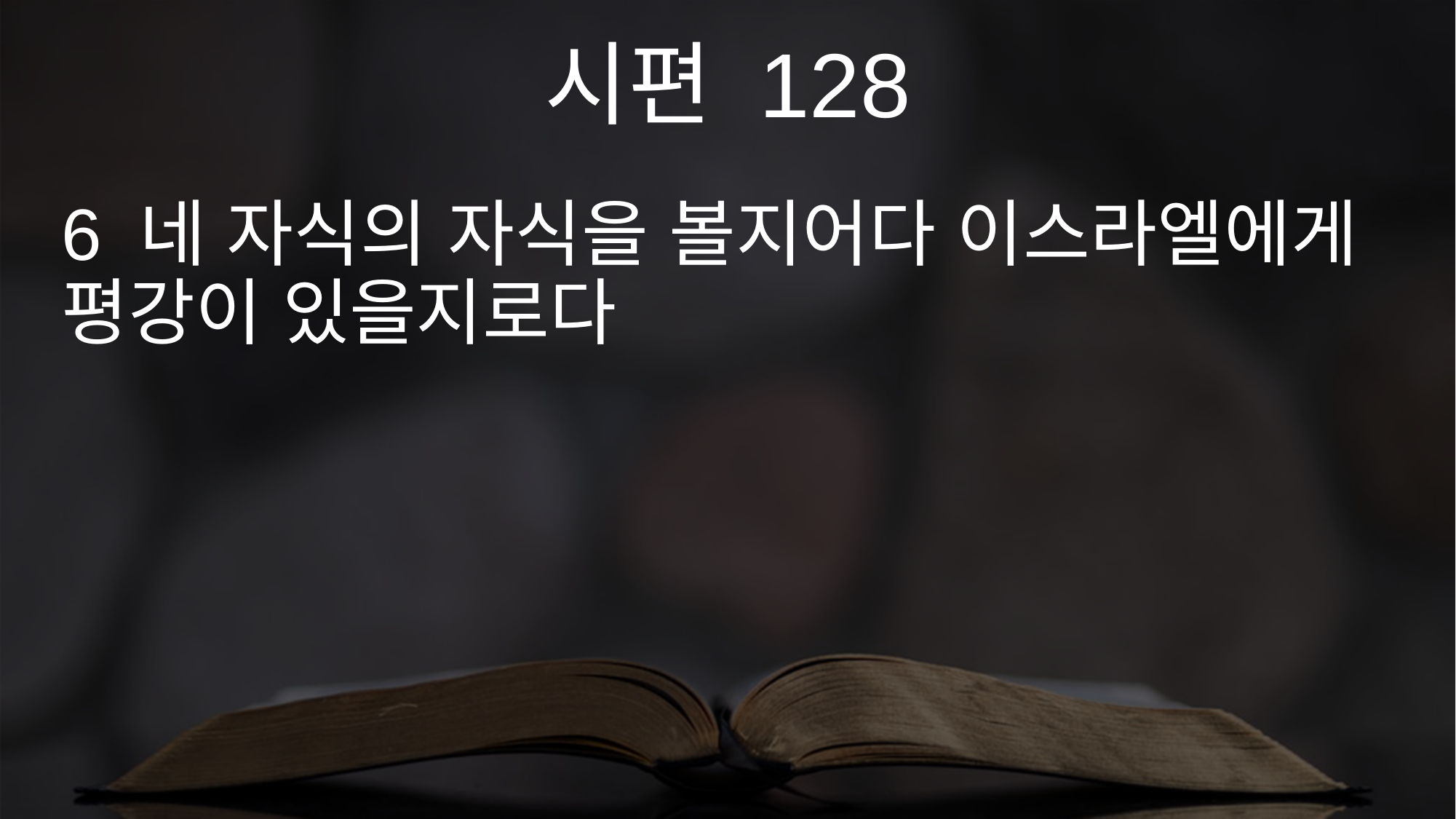

시편 128
6 네 자식의 자식을 볼지어다 이스라엘에게 평강이 있을지로다